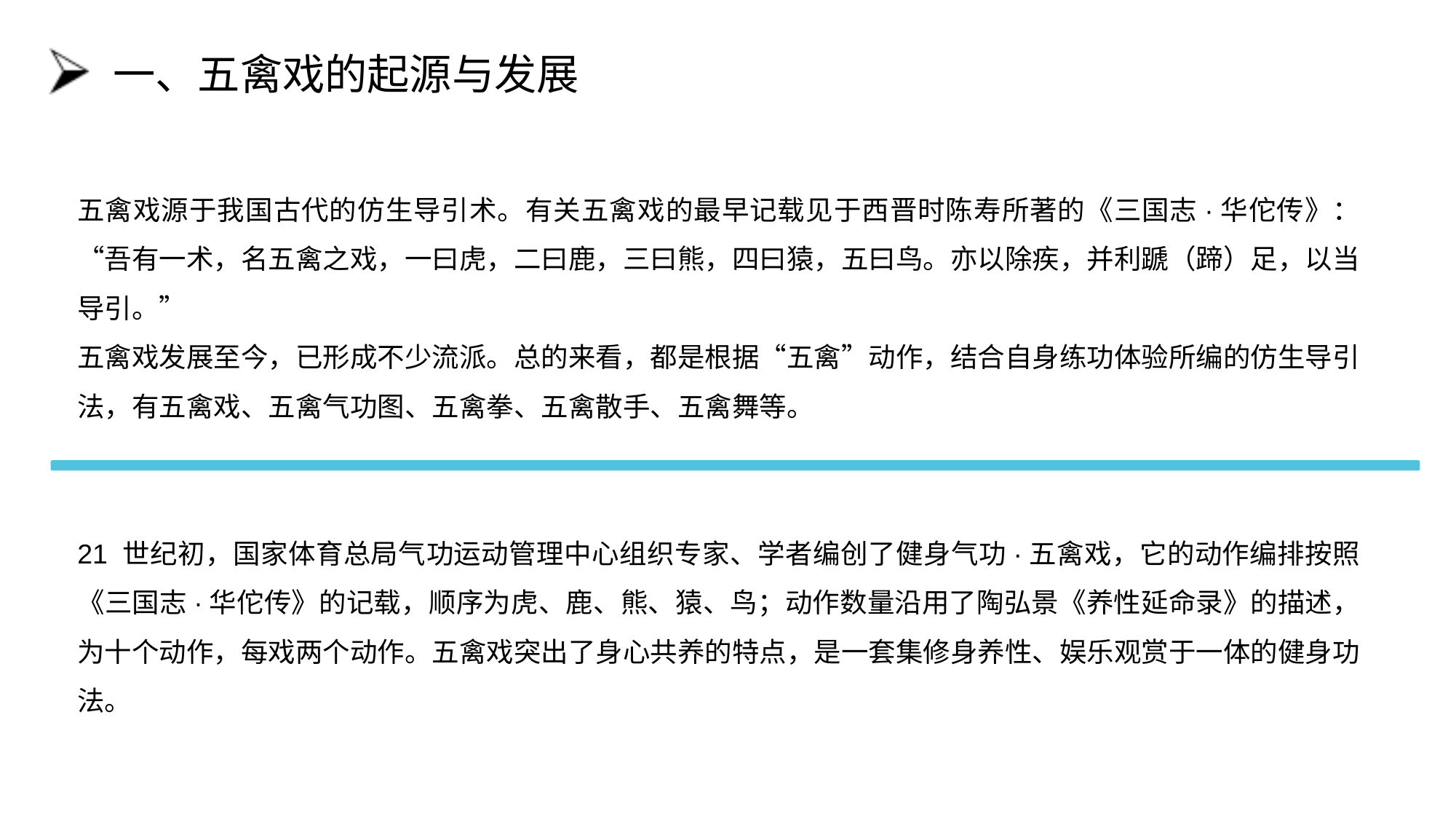

# 一、五禽戏的起源与发展
五禽戏源于我国古代的仿生导引术。有关五禽戏的最早记载见于西晋时陈寿所著的《三国志·华佗传》：“吾有一术，名五禽之戏，一曰虎，二曰鹿，三曰熊，四曰猿，五曰鸟。亦以除疾，并利蹏（蹄）足，以当导引。”
五禽戏发展至今，已形成不少流派。总的来看，都是根据“五禽”动作，结合自身练功体验所编的仿生导引法，有五禽戏、五禽气功图、五禽拳、五禽散手、五禽舞等。

21 世纪初，国家体育总局气功运动管理中心组织专家、学者编创了健身气功·五禽戏，它的动作编排按照《三国志·华佗传》的记载，顺序为虎、鹿、熊、猿、鸟；动作数量沿用了陶弘景《养性延命录》的描述，为十个动作，每戏两个动作。五禽戏突出了身心共养的特点，是一套集修身养性、娱乐观赏于一体的健身功法。